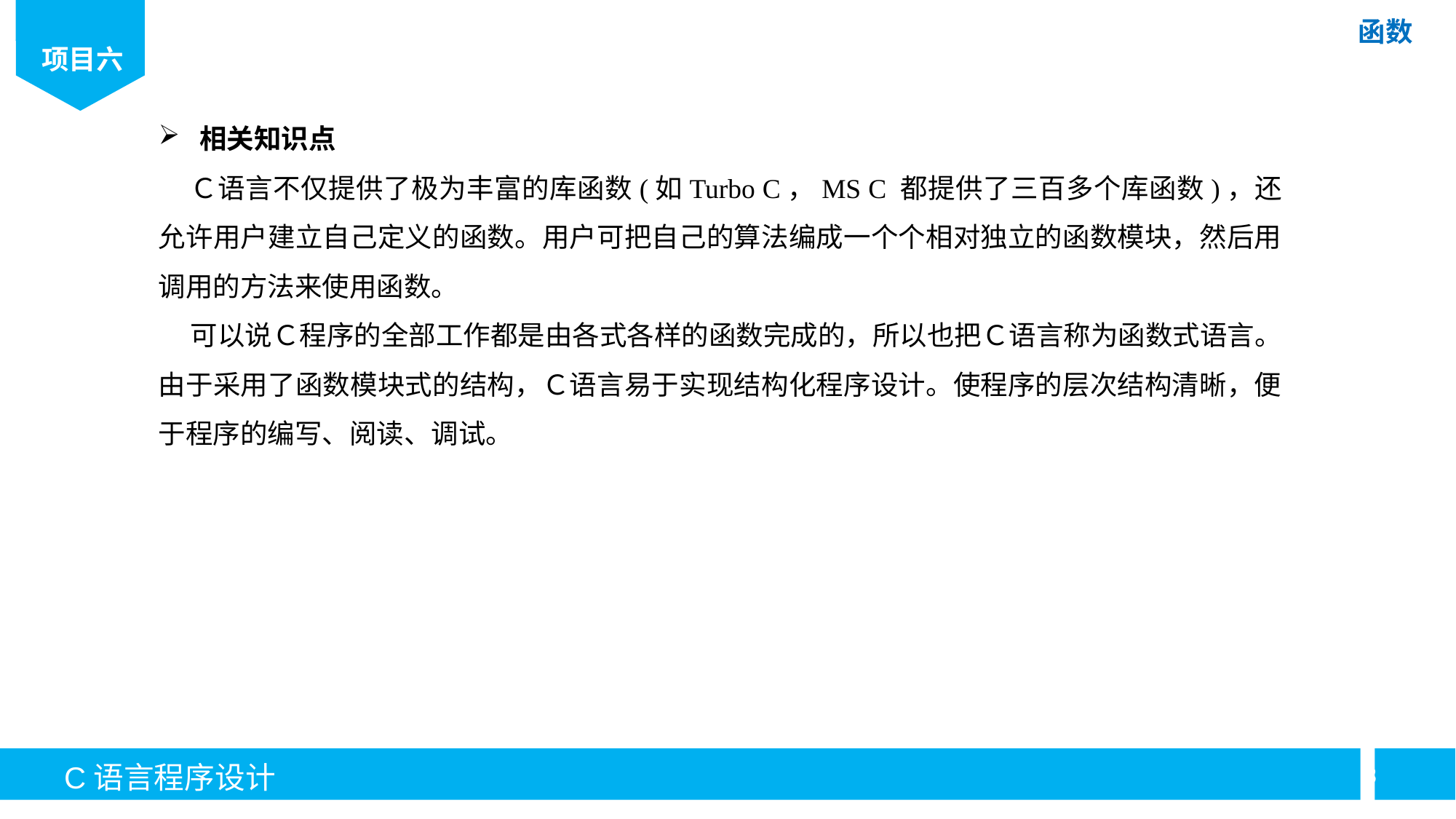

相关知识点
Ｃ语言不仅提供了极为丰富的库函数(如Turbo C，MS C 都提供了三百多个库函数)，还允许用户建立自己定义的函数。用户可把自己的算法编成一个个相对独立的函数模块，然后用调用的方法来使用函数。
可以说Ｃ程序的全部工作都是由各式各样的函数完成的，所以也把Ｃ语言称为函数式语言。由于采用了函数模块式的结构，Ｃ语言易于实现结构化程序设计。使程序的层次结构清晰，便于程序的编写、阅读、调试。